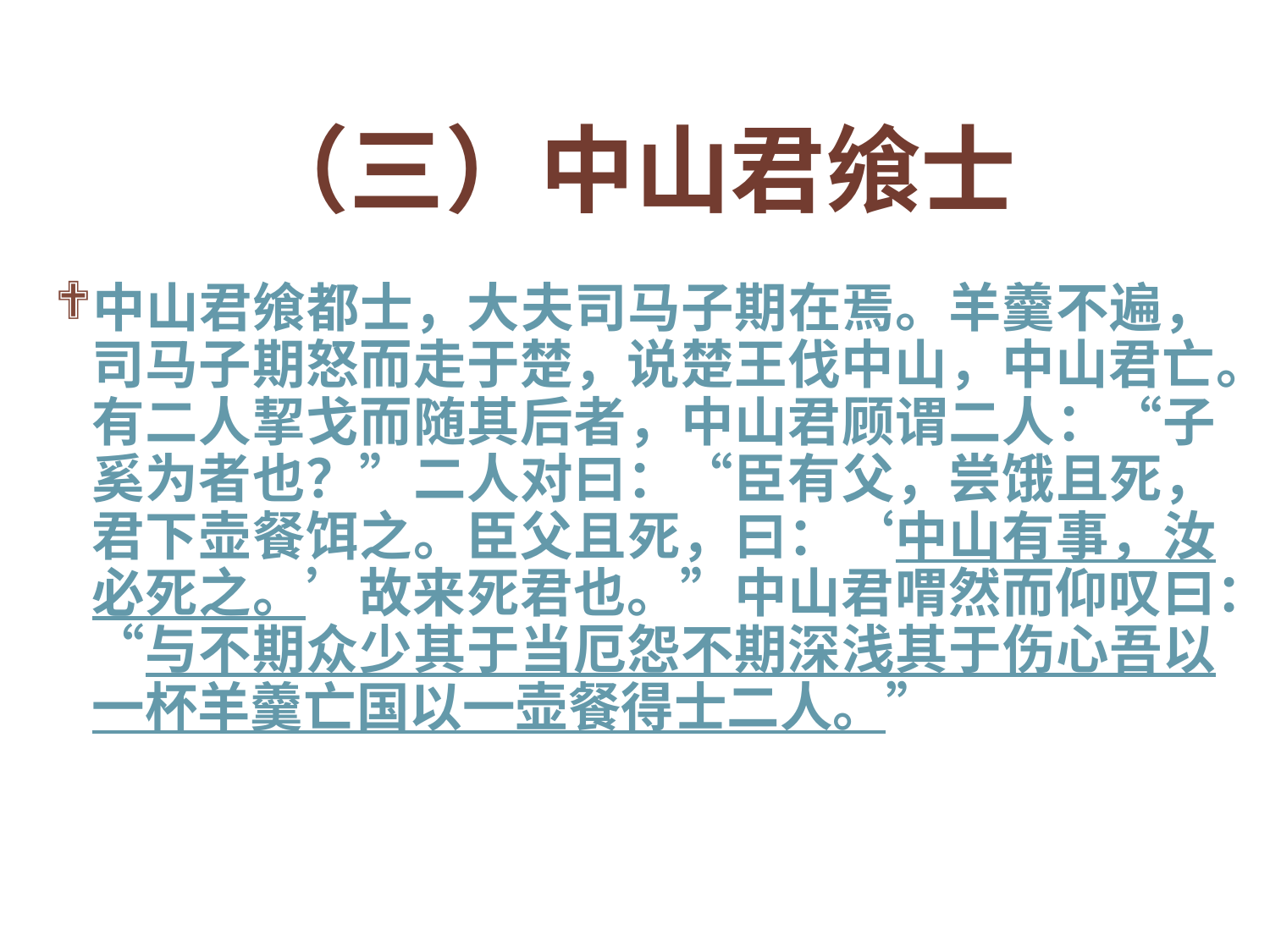

（三）中山君飨士
中山君飨都士，大夫司马子期在焉。羊羹不遍，司马子期怒而走于楚，说楚王伐中山，中山君亡。有二人挈戈而随其后者，中山君顾谓二人：“子奚为者也？”二人对曰：“臣有父，尝饿且死，君下壶餐饵之。臣父且死，曰：‘中山有事，汝必死之。’故来死君也。”中山君喟然而仰叹曰：“与不期众少其于当厄怨不期深浅其于伤心吾以一杯羊羹亡国以一壶餐得士二人。”
#
